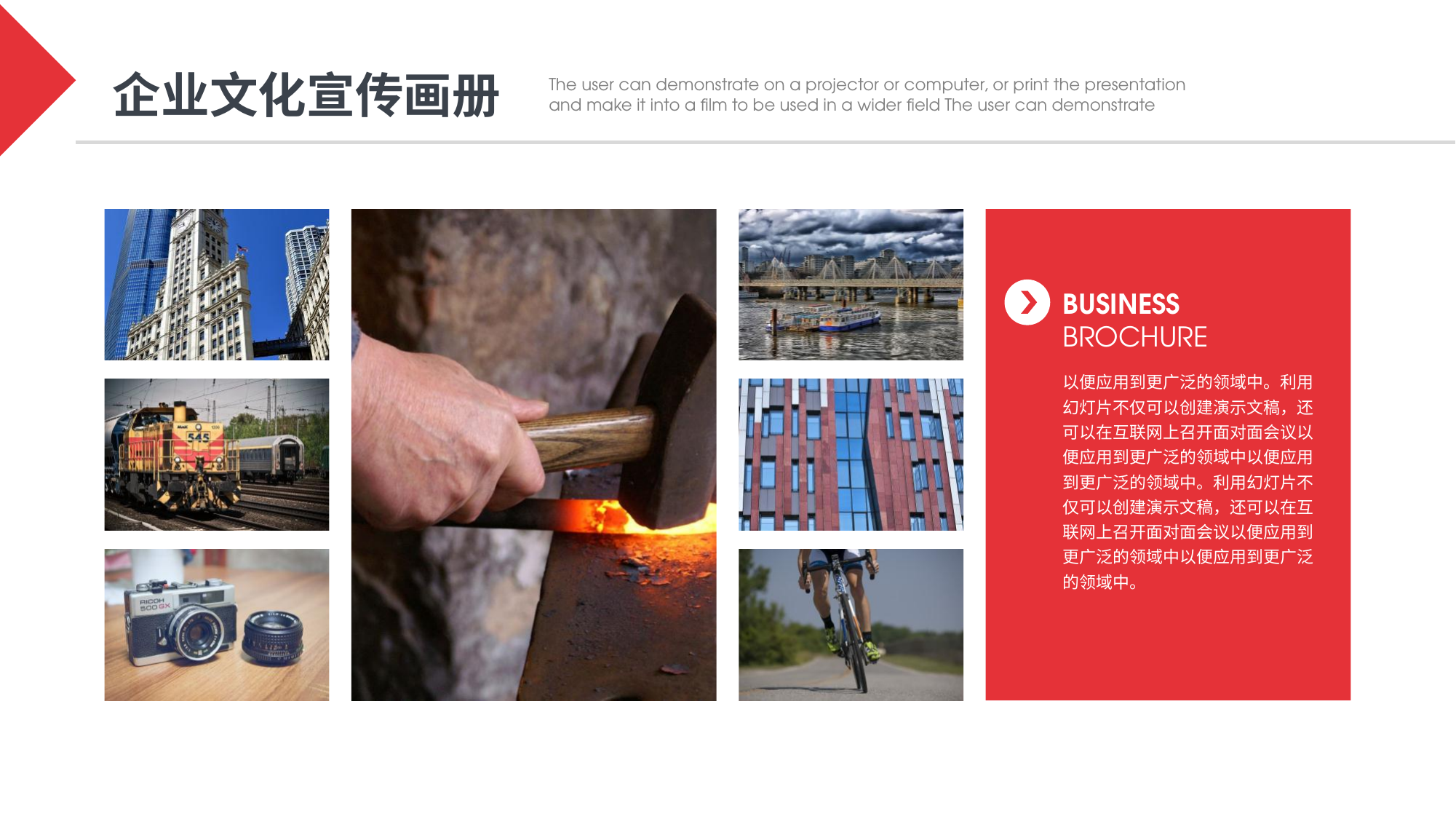

企业文化宣传画册
The user can demonstrate on a projector or computer, or print the presentation and make it into a film to be used in a wider field The user can demonstrate

BUSINESS
BROCHURE
以便应用到更广泛的领域中。利用幻灯片不仅可以创建演示文稿，还可以在互联网上召开面对面会议以便应用到更广泛的领域中以便应用到更广泛的领域中。利用幻灯片不仅可以创建演示文稿，还可以在互联网上召开面对面会议以便应用到更广泛的领域中以便应用到更广泛的领域中。